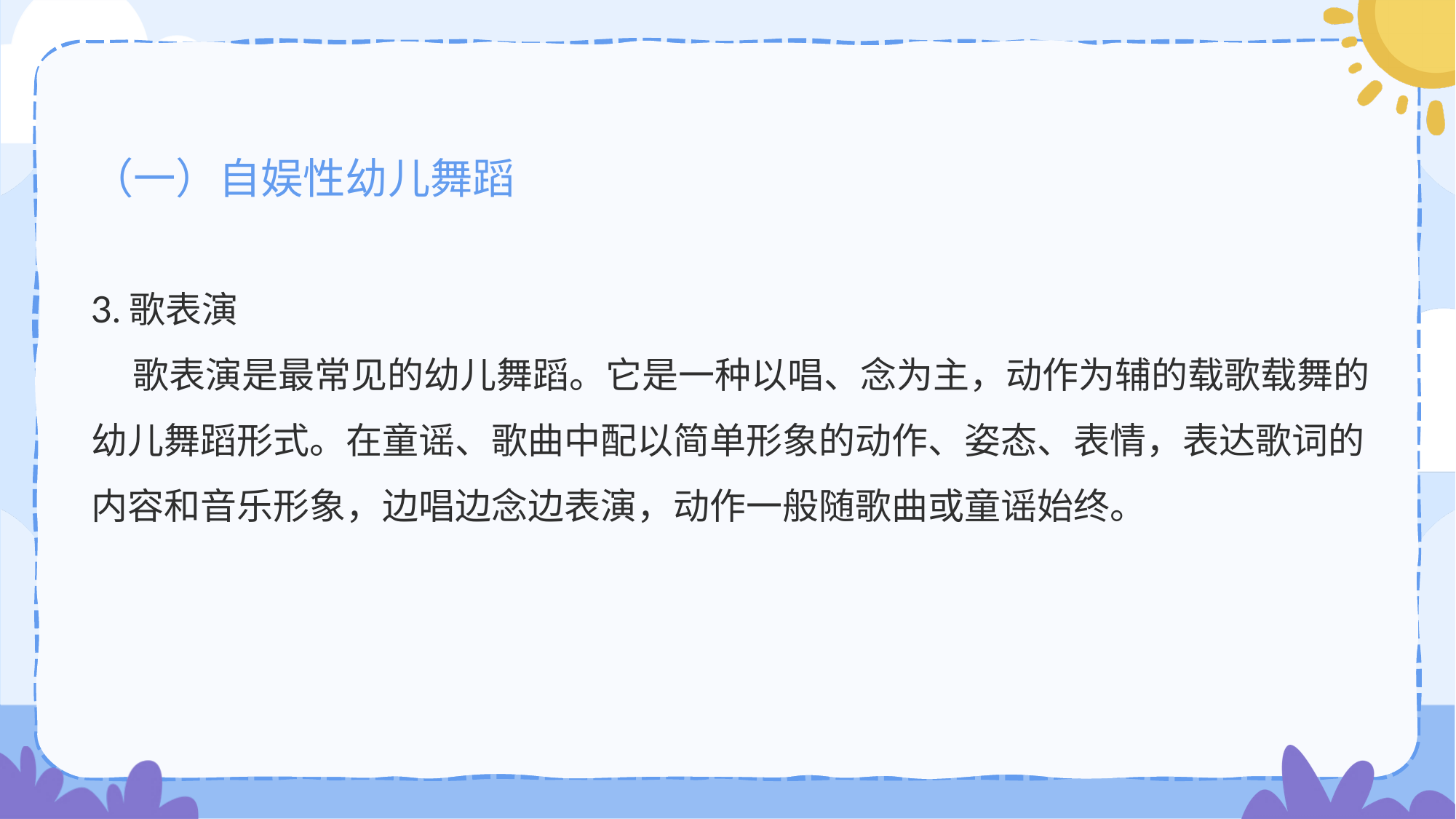

（一）自娱性幼儿舞蹈
3.歌表演
    歌表演是最常见的幼儿舞蹈。它是一种以唱、念为主，动作为辅的载歌载舞的幼儿舞蹈形式。在童谣、歌曲中配以简单形象的动作、姿态、表情，表达歌词的内容和音乐形象，边唱边念边表演，动作一般随歌曲或童谣始终。